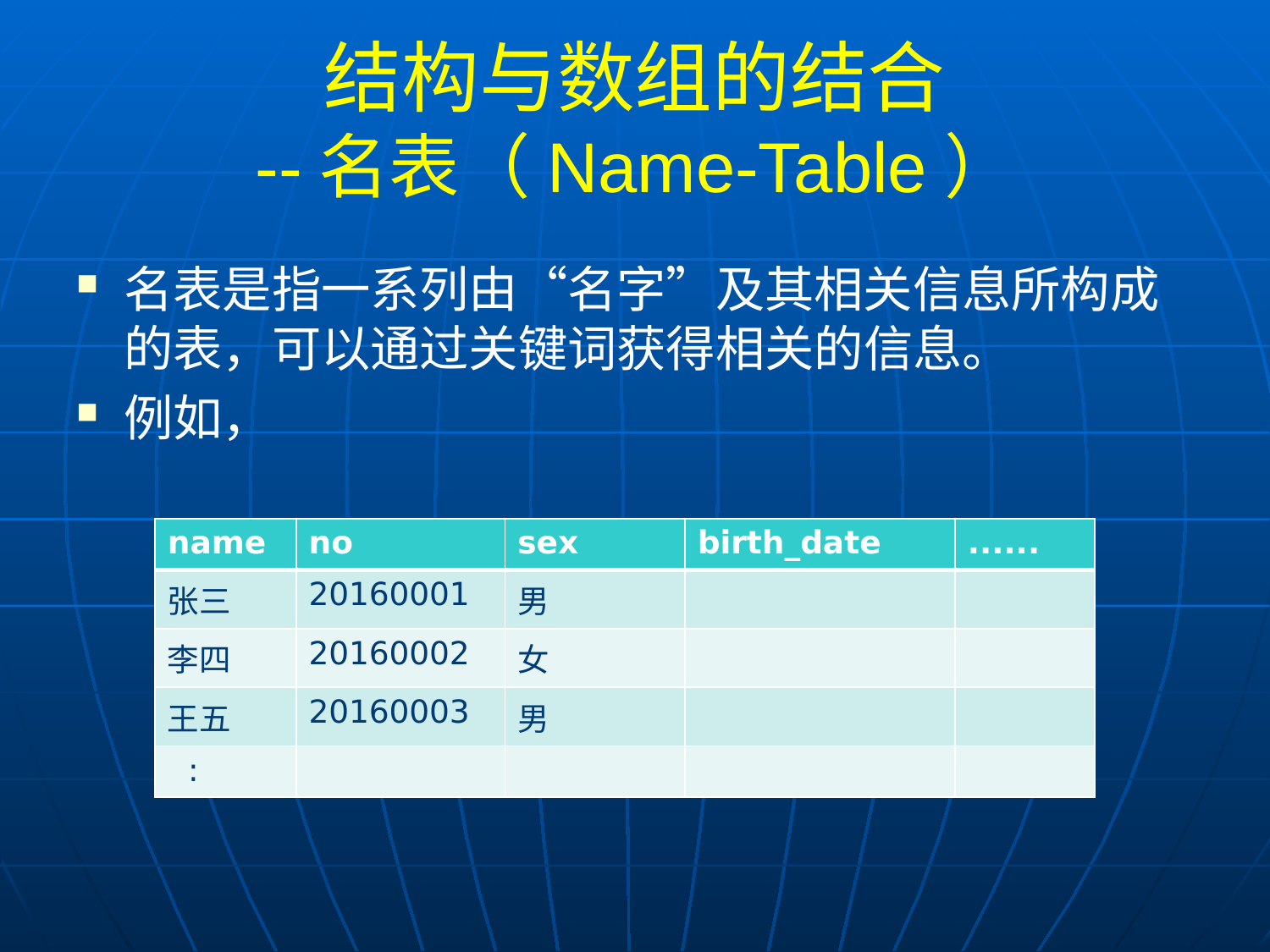

# 结构与数组的结合 --名表（Name-Table）
名表是指一系列由“名字”及其相关信息所构成的表，可以通过关键词获得相关的信息。
例如，
| name | no | sex | birth\_date | ...... |
| --- | --- | --- | --- | --- |
| 张三 | 20160001 | 男 |  |  |
| 李四 | 20160002 | 女 |  |  |
| 王五 | 20160003 | 男 |  |  |
| : |  |  |  |  |